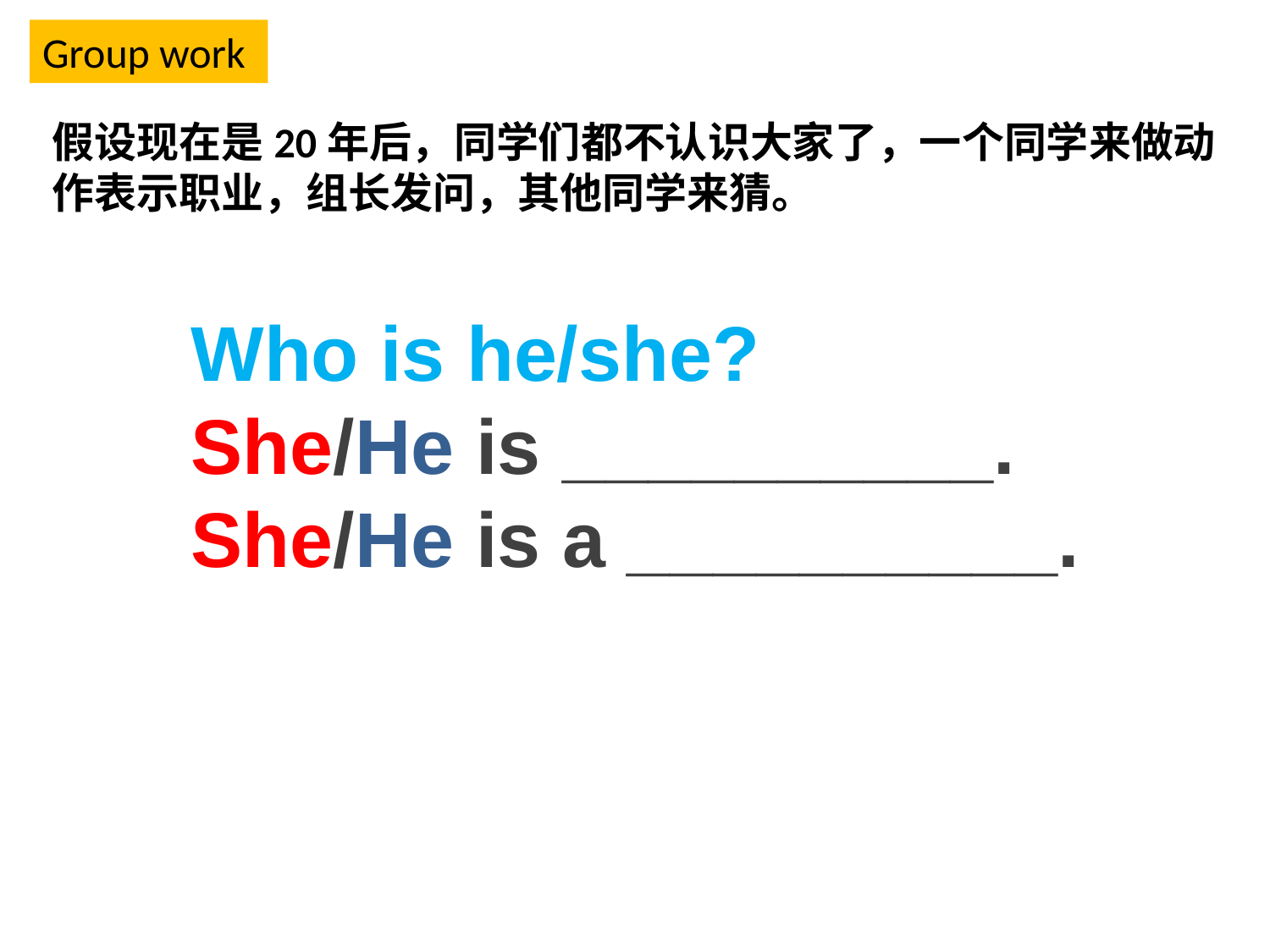

Group work
假设现在是20年后，同学们都不认识大家了，一个同学来做动作表示职业，组长发问，其他同学来猜。
Who is he/she?
She/He is __________.
She/He is a __________.